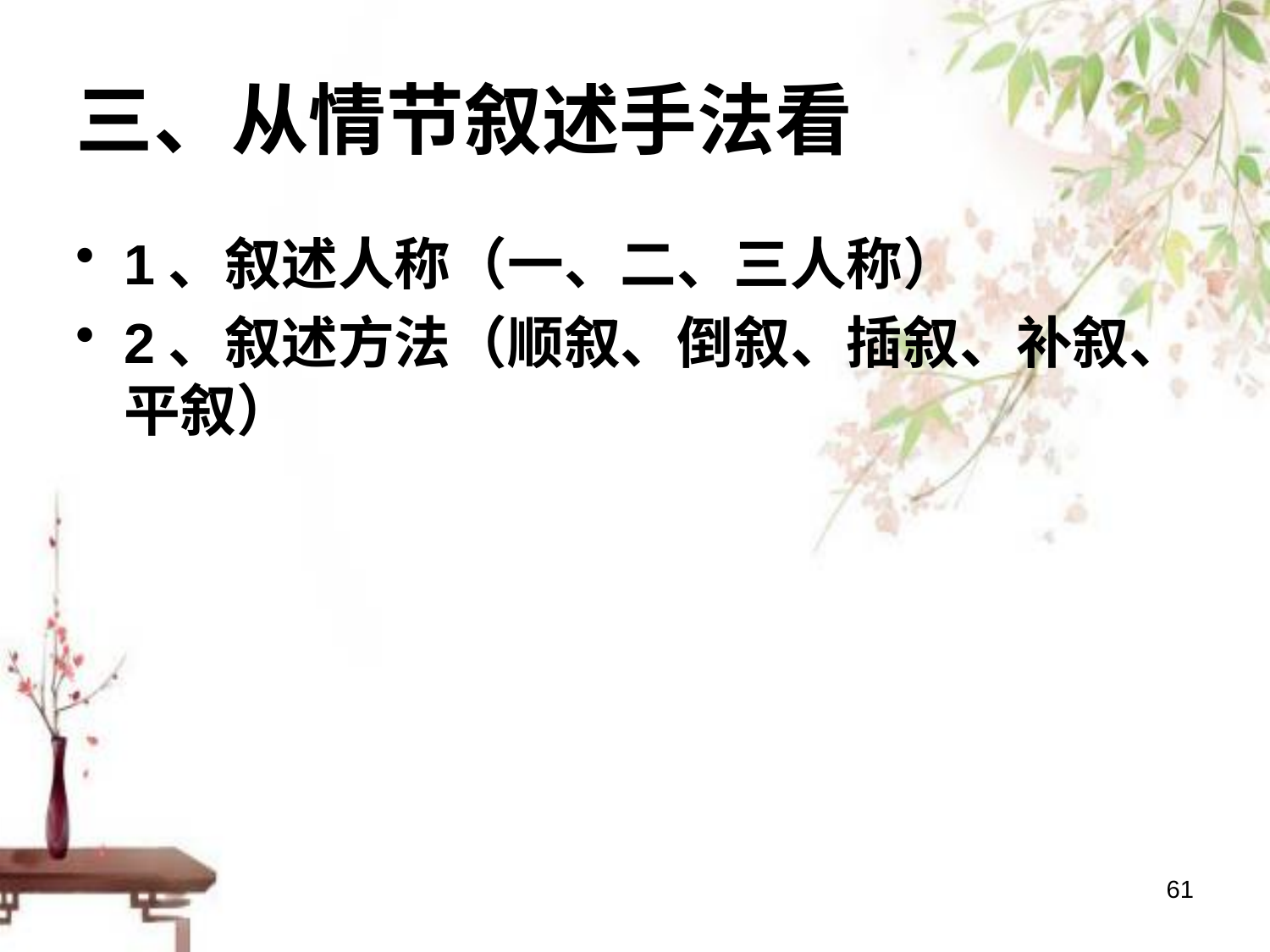

# 三、从情节叙述手法看
1、叙述人称（一、二、三人称）
2、叙述方法（顺叙、倒叙、插叙、补叙、平叙）

61